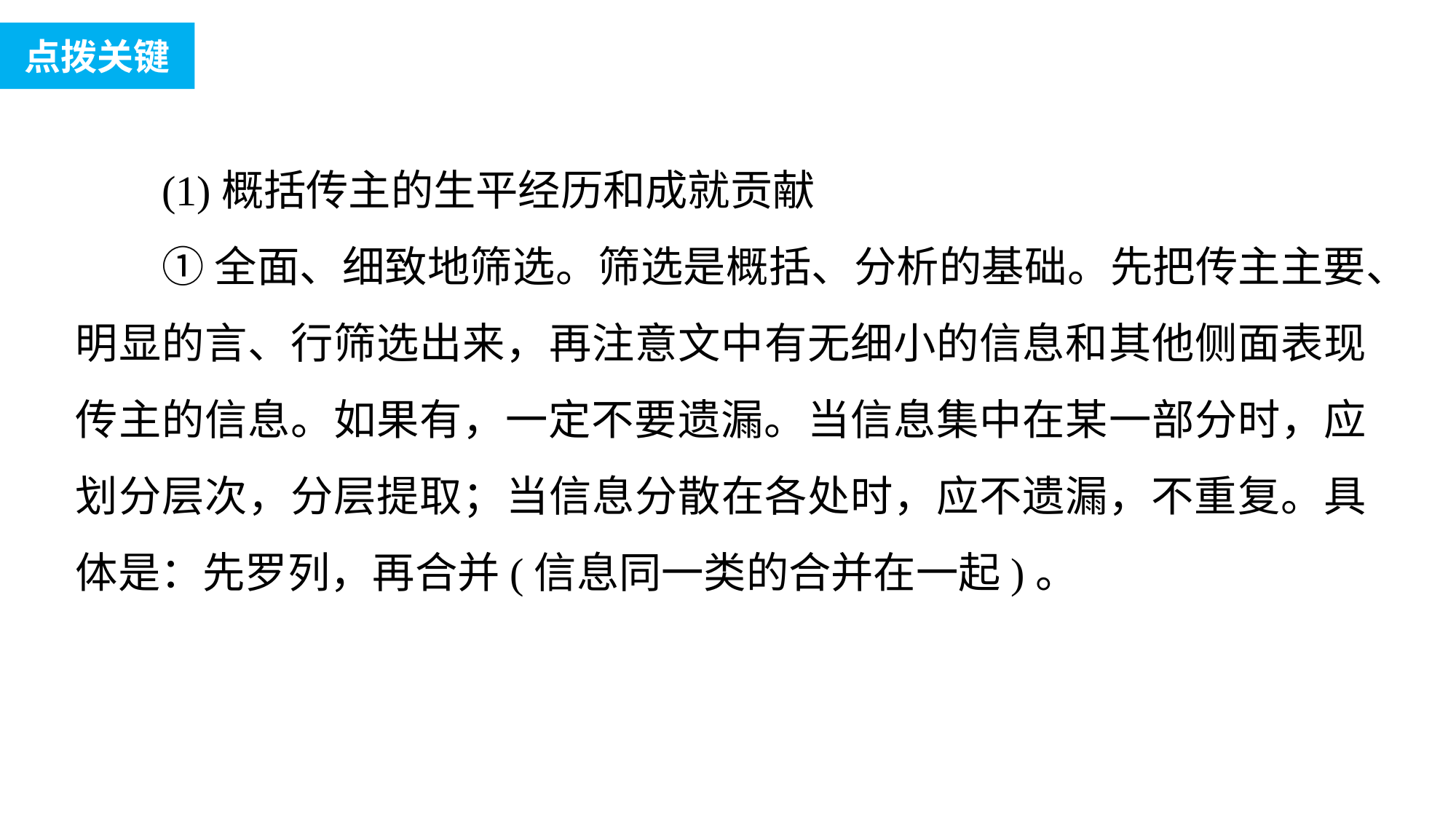

点拨关键
(1)概括传主的生平经历和成就贡献
①全面、细致地筛选。筛选是概括、分析的基础。先把传主主要、明显的言、行筛选出来，再注意文中有无细小的信息和其他侧面表现传主的信息。如果有，一定不要遗漏。当信息集中在某一部分时，应划分层次，分层提取；当信息分散在各处时，应不遗漏，不重复。具体是：先罗列，再合并(信息同一类的合并在一起)。